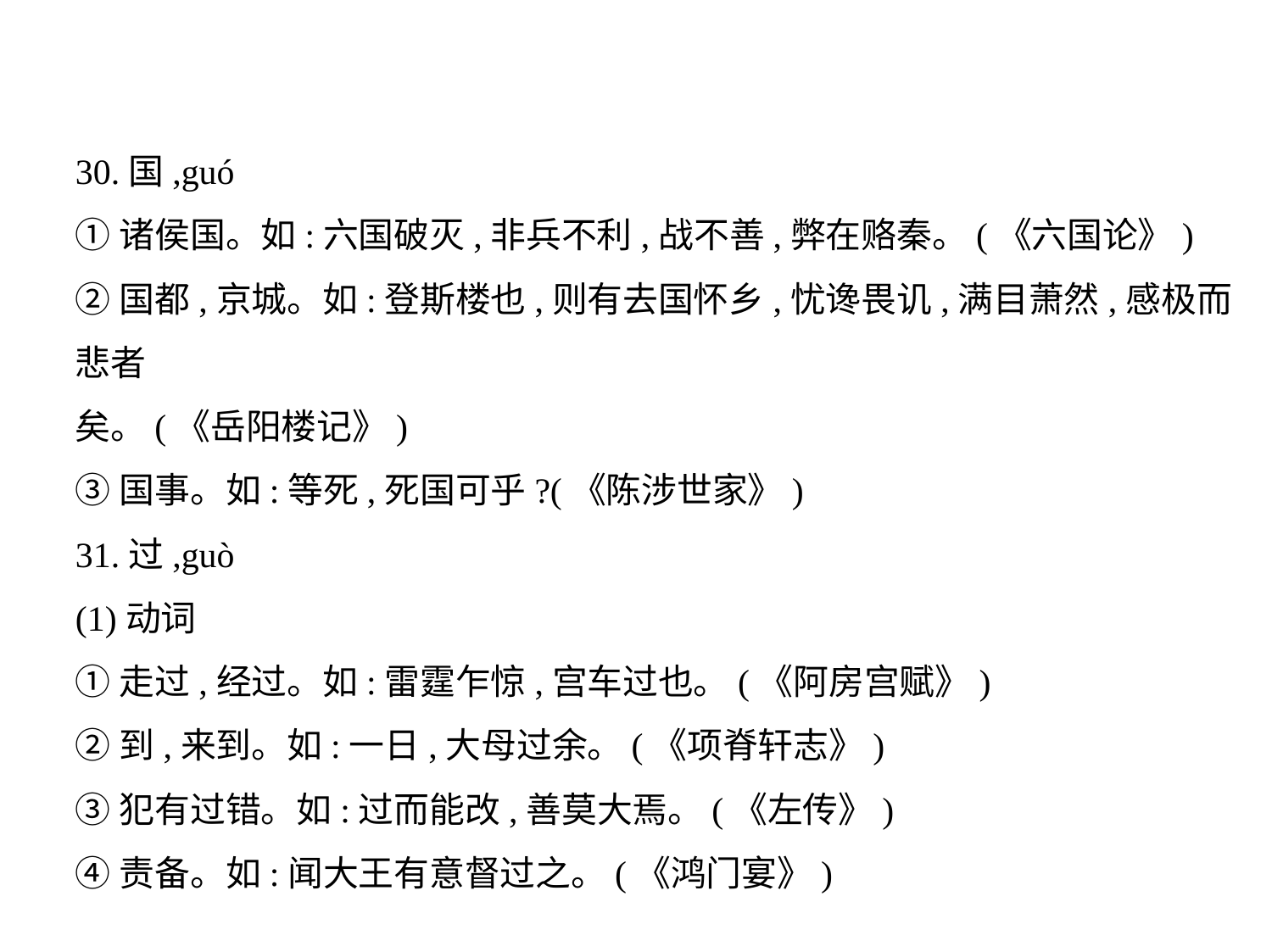

30.国,guó
①诸侯国。如:六国破灭,非兵不利,战不善,弊在赂秦。(《六国论》)
②国都,京城。如:登斯楼也,则有去国怀乡,忧谗畏讥,满目萧然,感极而悲者
矣。(《岳阳楼记》)
③国事。如:等死,死国可乎?(《陈涉世家》)
31.过,guò
(1)动词
①走过,经过。如:雷霆乍惊,宫车过也。(《阿房宫赋》)
②到,来到。如:一日,大母过余。(《项脊轩志》)
③犯有过错。如:过而能改,善莫大焉。(《左传》)
④责备。如:闻大王有意督过之。(《鸿门宴》)